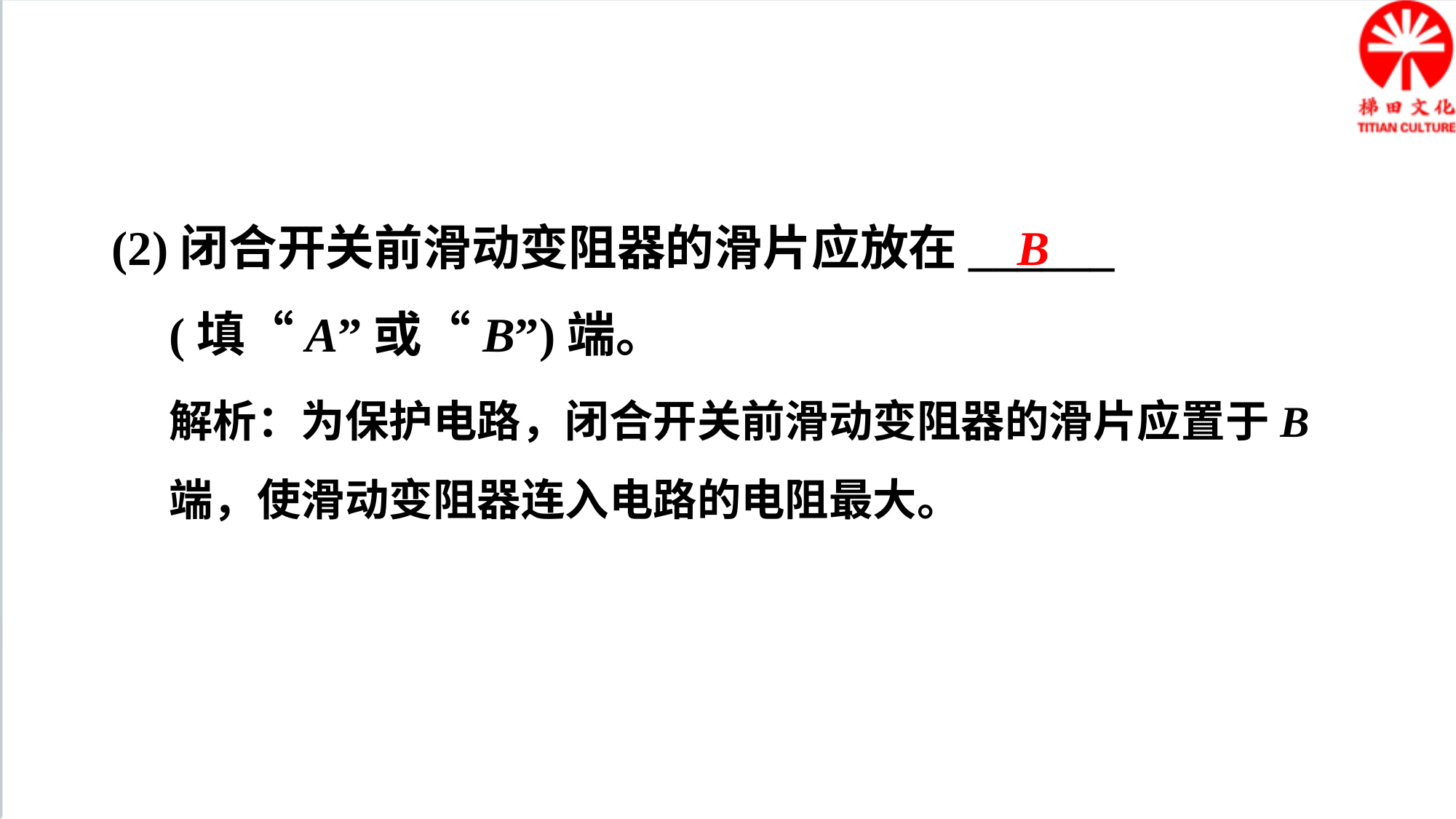

(2)闭合开关前滑动变阻器的滑片应放在______ (填“A”或“B”)端。
B
解析：为保护电路，闭合开关前滑动变阻器的滑片应置于B端，使滑动变阻器连入电路的电阻最大。